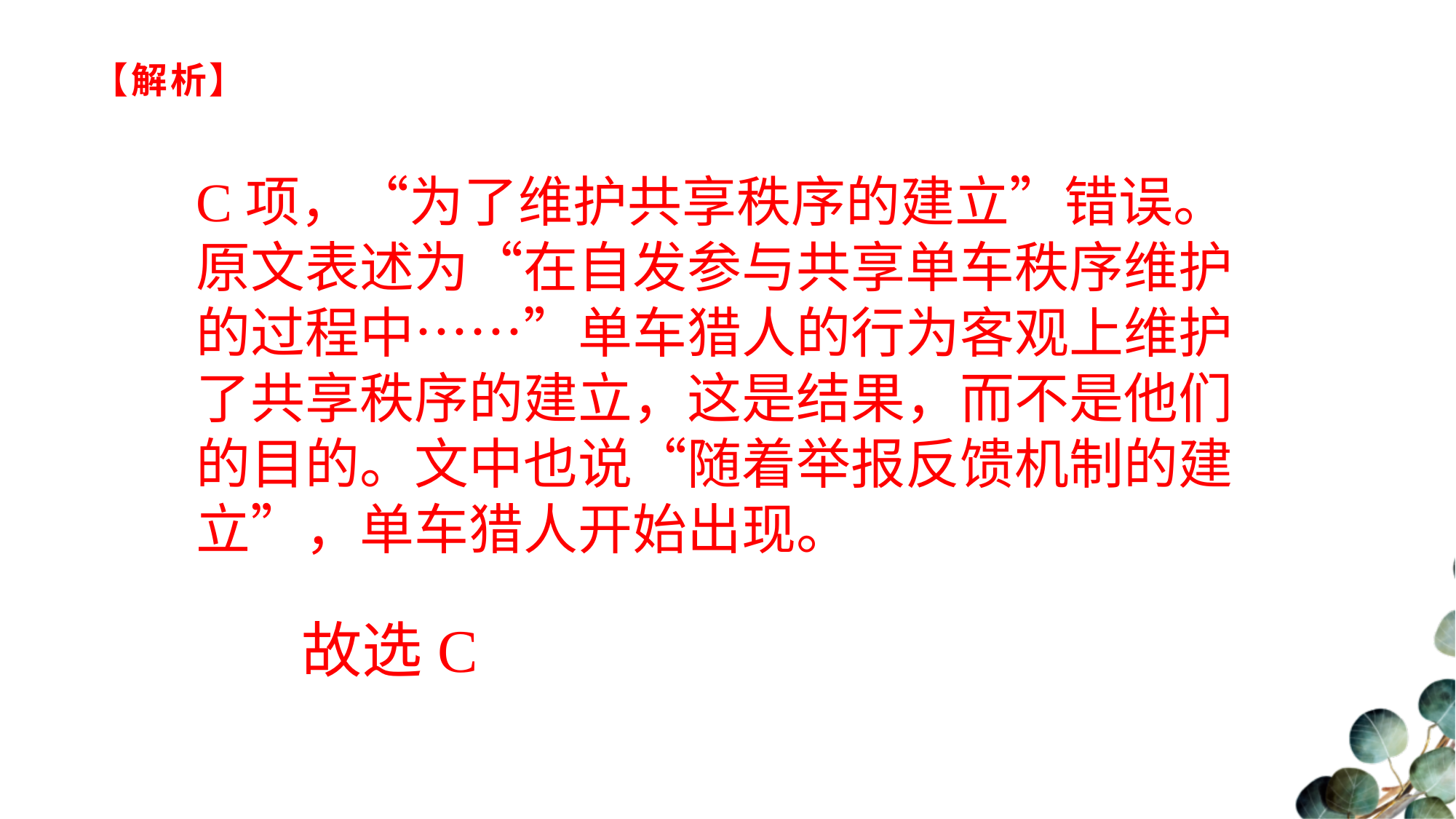

# 【解析】
C项，“为了维护共享秩序的建立”错误。原文表述为“在自发参与共享单车秩序维护的过程中……”单车猎人的行为客观上维护了共享秩序的建立，这是结果，而不是他们的目的。文中也说“随着举报反馈机制的建立”，单车猎人开始出现。
故选C